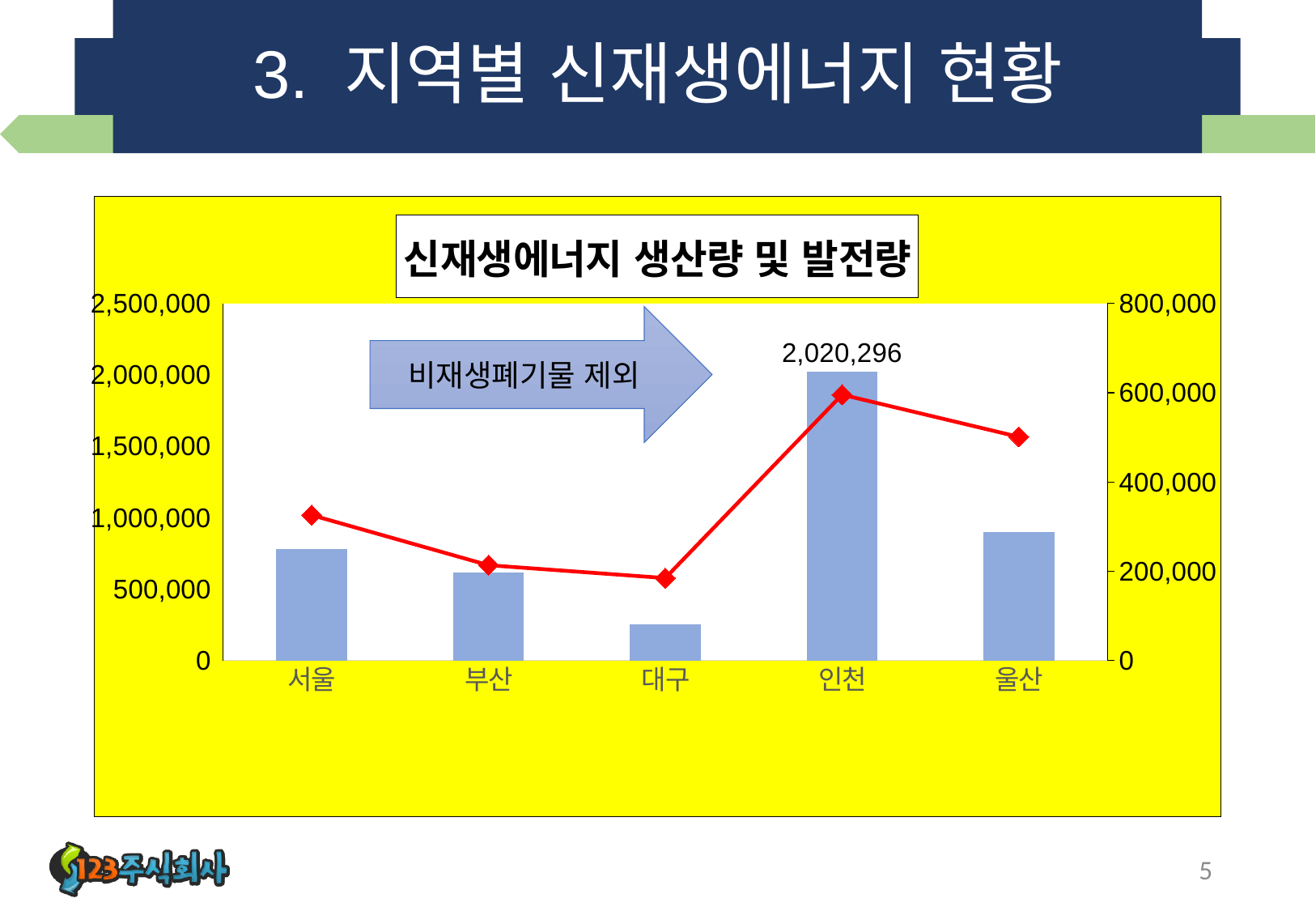

# 3. 지역별 신재생에너지 현황

### Chart: 신재생에너지 생산량 및 발전량

| Category | 발전량 | 생산량 |
|---|---|---|
| 서울 | 782277.0 | 325737.0 |
| 부산 | 616236.0 | 213516.0 |
| 대구 | 251812.0 | 184664.0 |
| 인천 | 2020296.0 | 595688.0 |
| 울산 | 902327.0 | 501111.0 |
비재생폐기물 제외
5